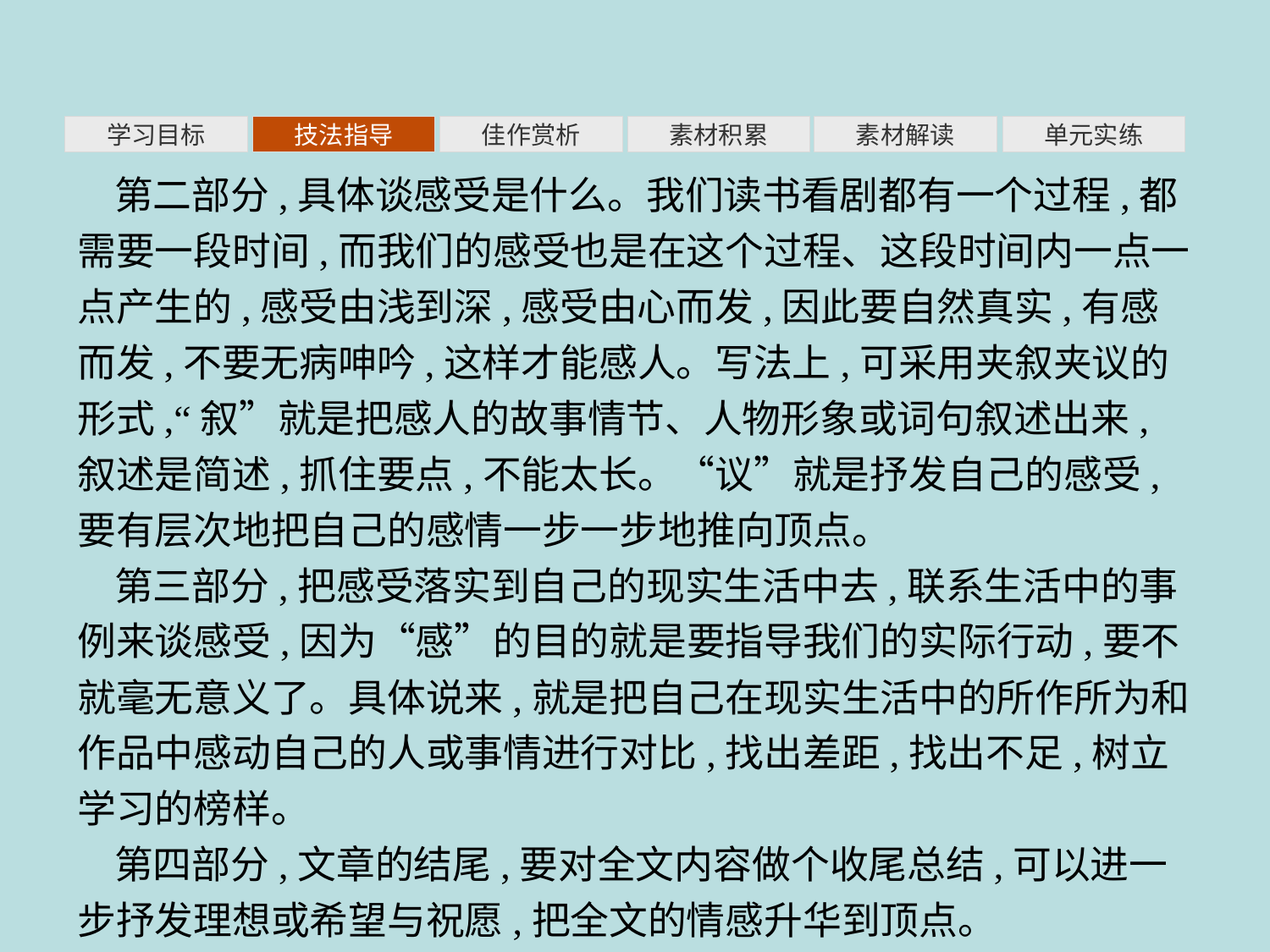

素材积累
学习目标
技法指导
佳作赏析
素材解读
单元实练
第二部分,具体谈感受是什么。我们读书看剧都有一个过程,都需要一段时间,而我们的感受也是在这个过程、这段时间内一点一点产生的,感受由浅到深,感受由心而发,因此要自然真实,有感而发,不要无病呻吟,这样才能感人。写法上,可采用夹叙夹议的形式,“叙”就是把感人的故事情节、人物形象或词句叙述出来,叙述是简述,抓住要点,不能太长。“议”就是抒发自己的感受,要有层次地把自己的感情一步一步地推向顶点。
第三部分,把感受落实到自己的现实生活中去,联系生活中的事例来谈感受,因为“感”的目的就是要指导我们的实际行动,要不就毫无意义了。具体说来,就是把自己在现实生活中的所作所为和作品中感动自己的人或事情进行对比,找出差距,找出不足,树立学习的榜样。
第四部分,文章的结尾,要对全文内容做个收尾总结,可以进一步抒发理想或希望与祝愿,把全文的情感升华到顶点。